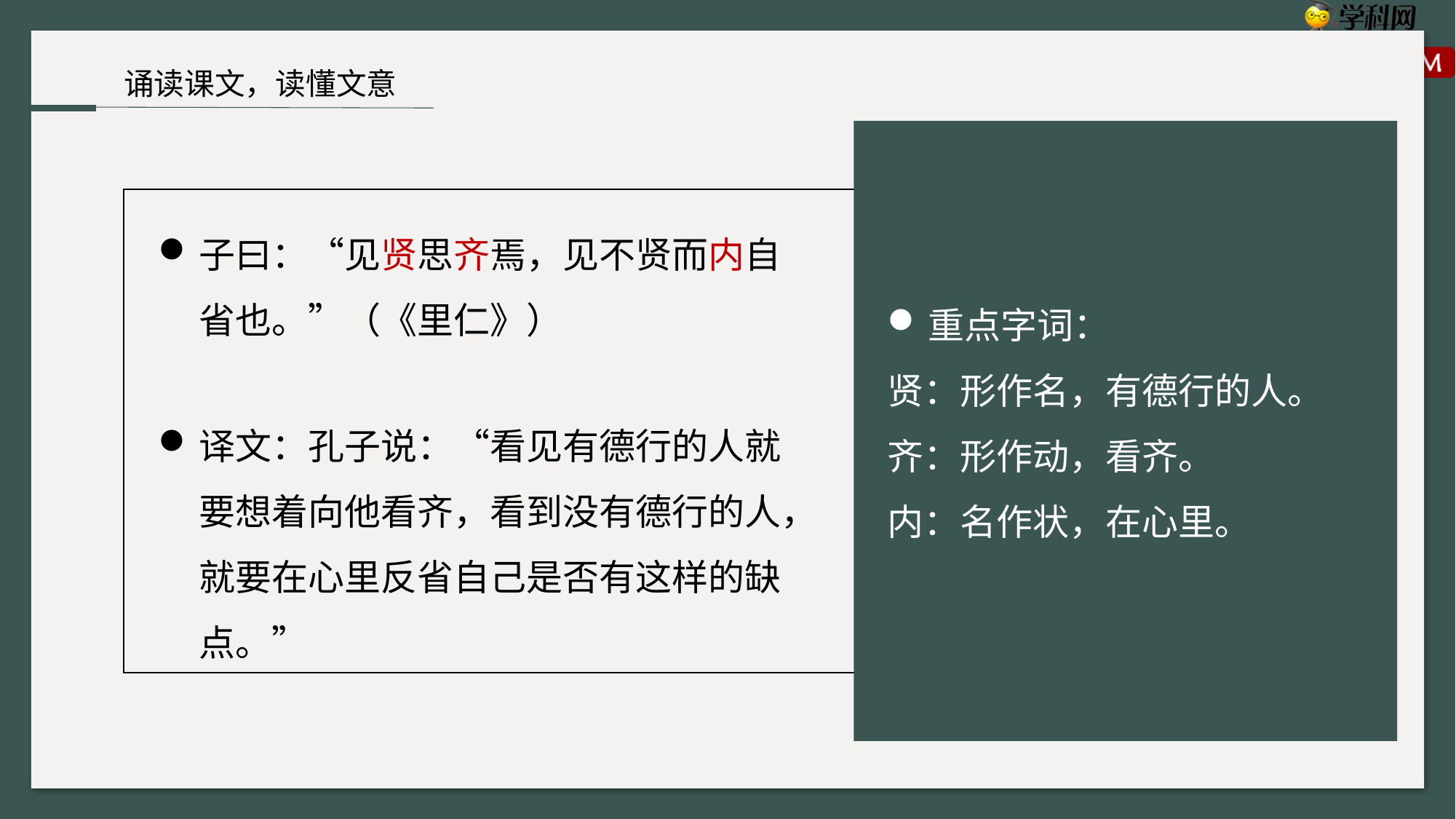

诵读课文，读懂文意

子曰：“见贤思齐焉，见不贤而内自省也。”（《里仁》）

重点字词：
贤：形作名，有德行的人。
齐：形作动，看齐。
内：名作状，在心里。
译文：孔子说：“看见有德行的人就要想着向他看齐，看到没有德行的人，就要在心里反省自己是否有这样的缺点。”